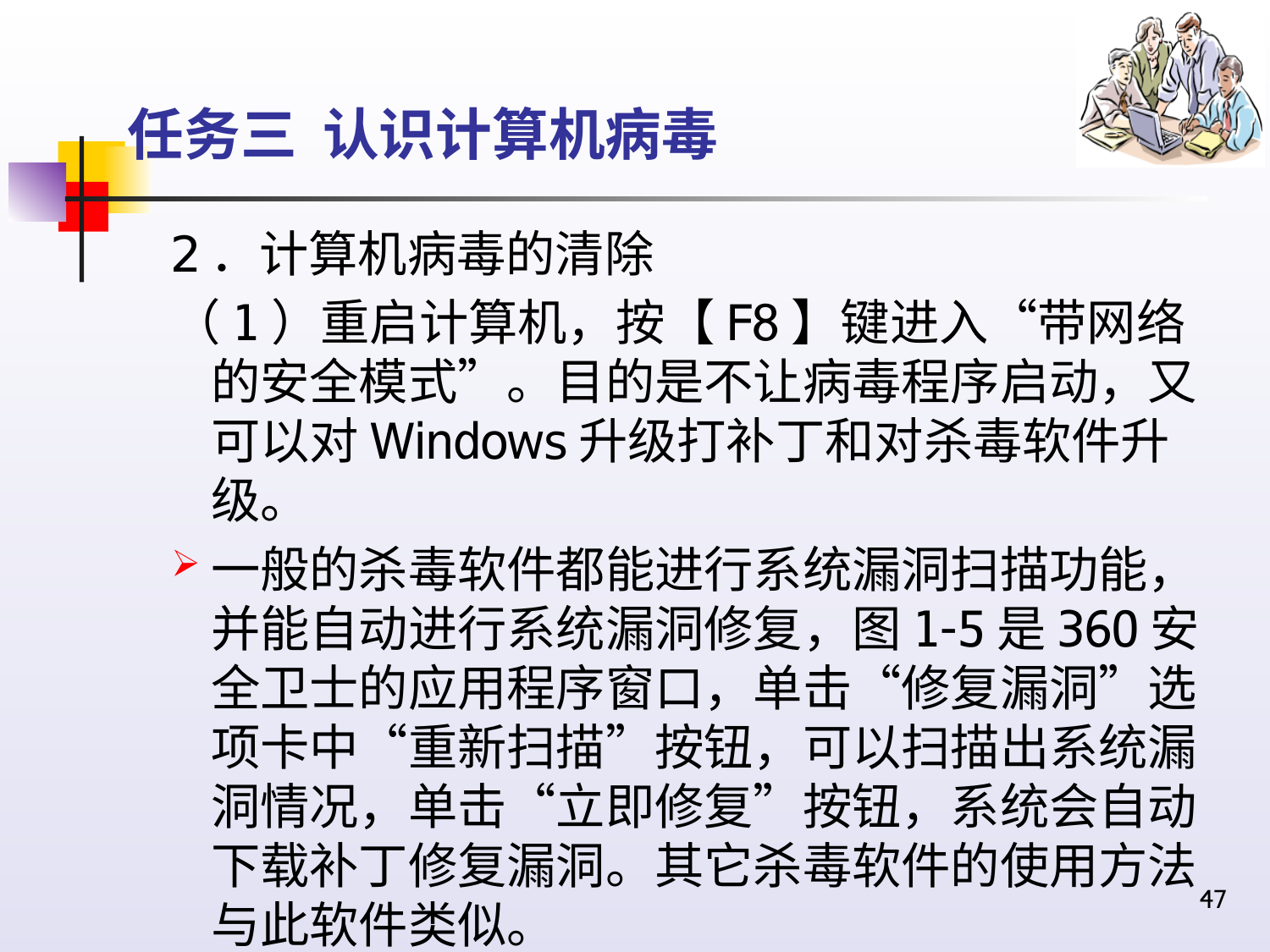

# 任务三  认识计算机病毒
2．计算机病毒的清除
（1）重启计算机，按【F8】键进入“带网络的安全模式”。目的是不让病毒程序启动，又可以对Windows升级打补丁和对杀毒软件升级。
一般的杀毒软件都能进行系统漏洞扫描功能，并能自动进行系统漏洞修复，图1-5是360安全卫士的应用程序窗口，单击“修复漏洞”选项卡中“重新扫描”按钮，可以扫描出系统漏洞情况，单击“立即修复”按钮，系统会自动下载补丁修复漏洞。其它杀毒软件的使用方法与此软件类似。

47